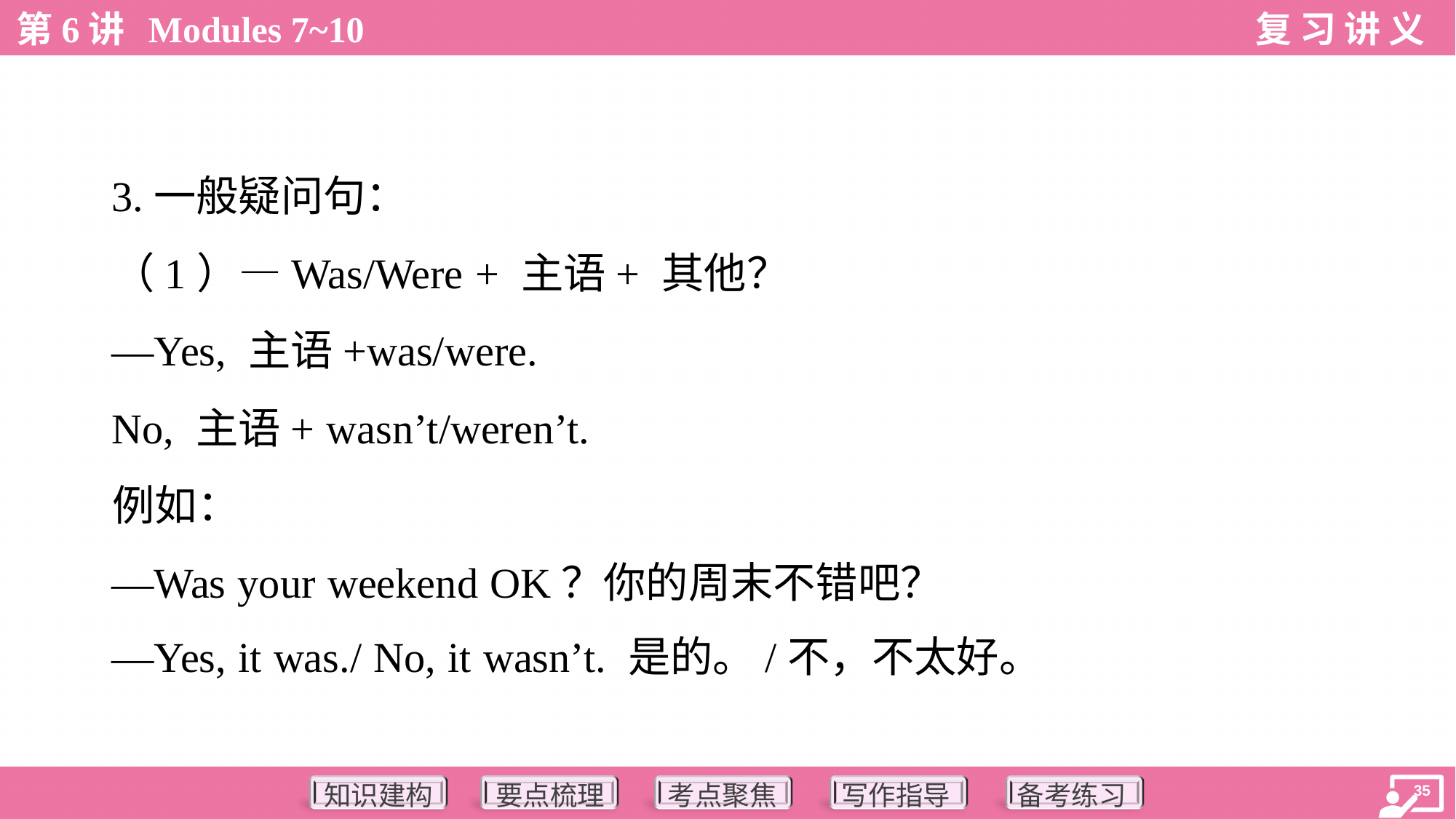

3.一般疑问句：
    （1）—Was/Were + 主语+ 其他？
    —Yes, 主语+was/were.
    No, 主语+ wasn’t/weren’t.
    例如：
    —Was your weekend OK？你的周末不错吧？
    —Yes, it was./ No, it wasn’t. 是的。/不，不太好。